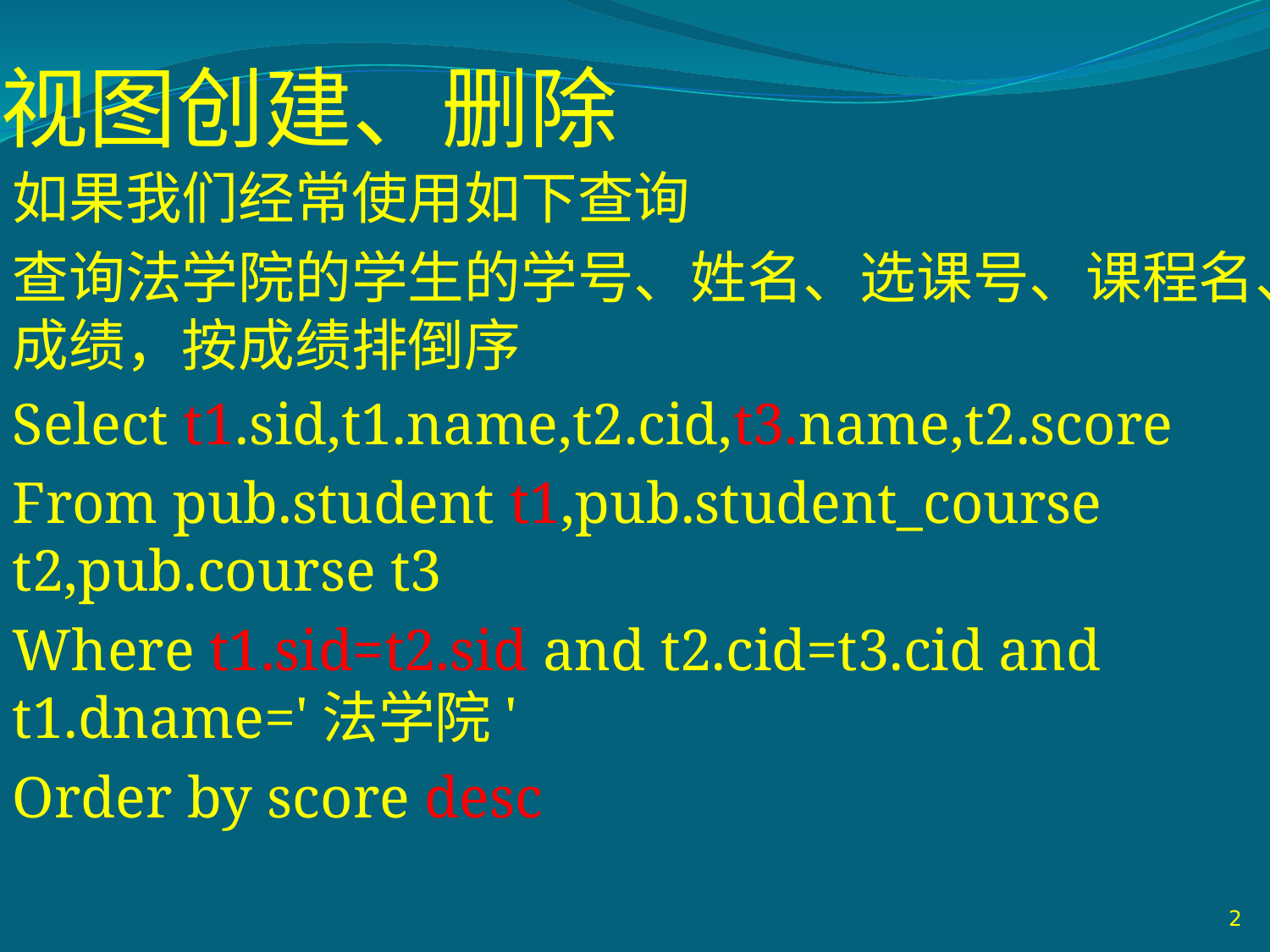

# 视图创建、删除
如果我们经常使用如下查询
查询法学院的学生的学号、姓名、选课号、课程名、成绩，按成绩排倒序
Select t1.sid,t1.name,t2.cid,t3.name,t2.score
From pub.student t1,pub.student_course t2,pub.course t3
Where t1.sid=t2.sid and t2.cid=t3.cid and t1.dname='法学院'
Order by score desc

2